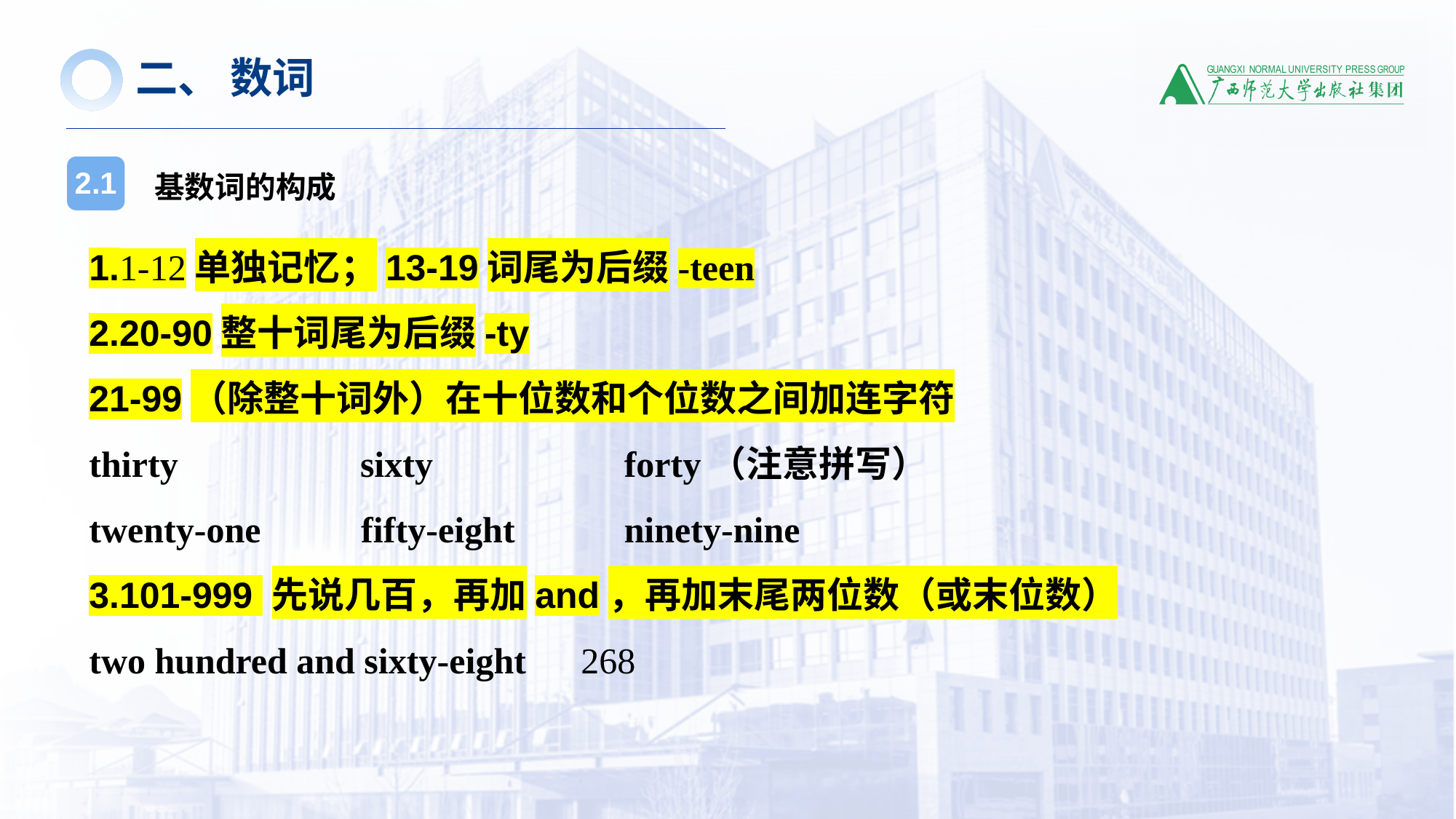

二、 数词

基数词的构成
2.1

1.1-12单独记忆；13-19词尾为后缀-teen
2.20-90整十词尾为后缀-ty
21-99（除整十词外）在十位数和个位数之间加连字符
thirty                    sixty                     forty（注意拼写）
twenty-one           fifty-eight            ninety-nine
3.101-999 先说几百，再加and，再加末尾两位数（或末位数）
two hundred and sixty-eight      268